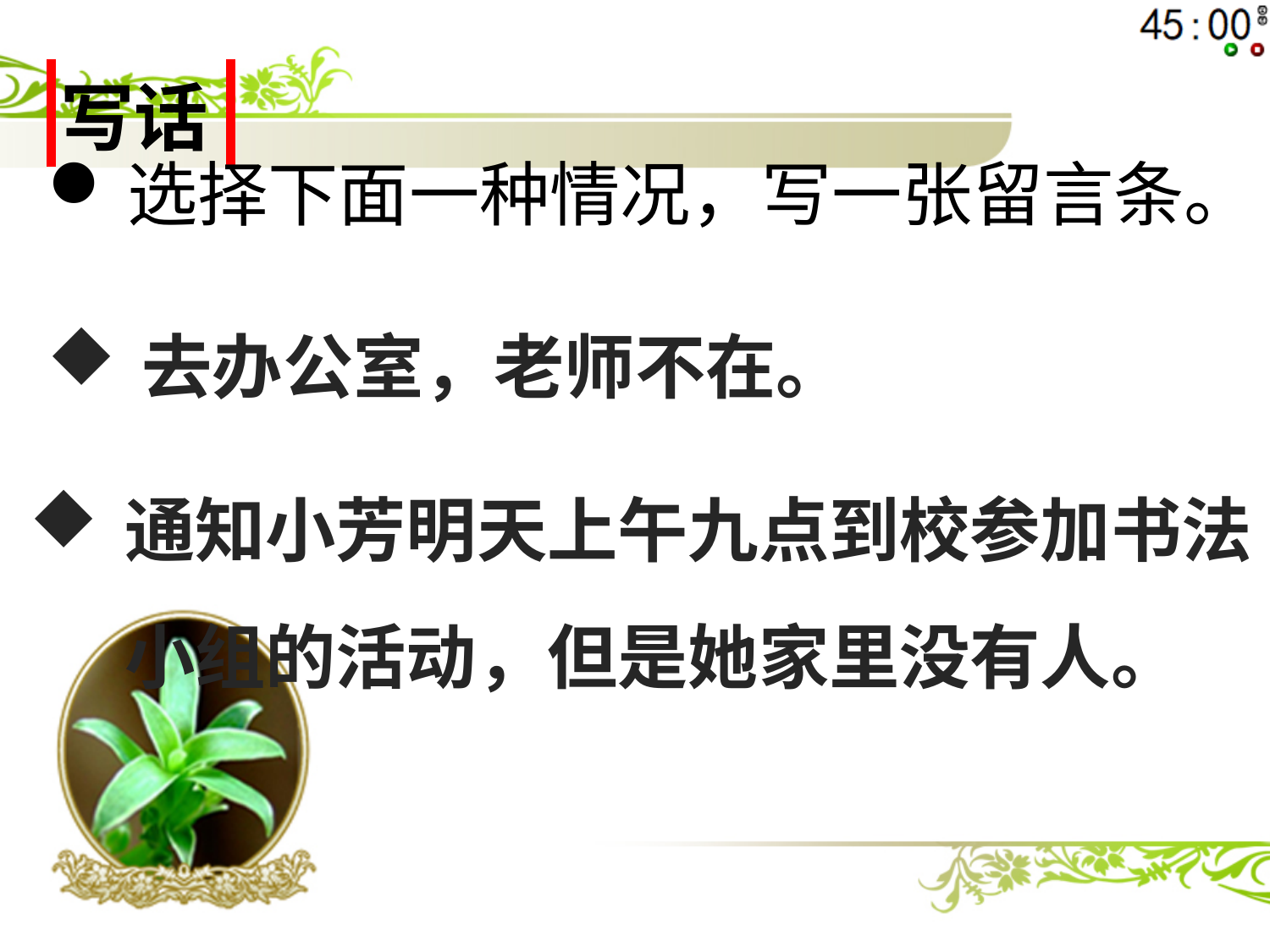

| 写话 |
| --- |
选择下面一种情况，写一张留言条。
去办公室，老师不在。
通知小芳明天上午九点到校参加书法小组的活动，但是她家里没有人。